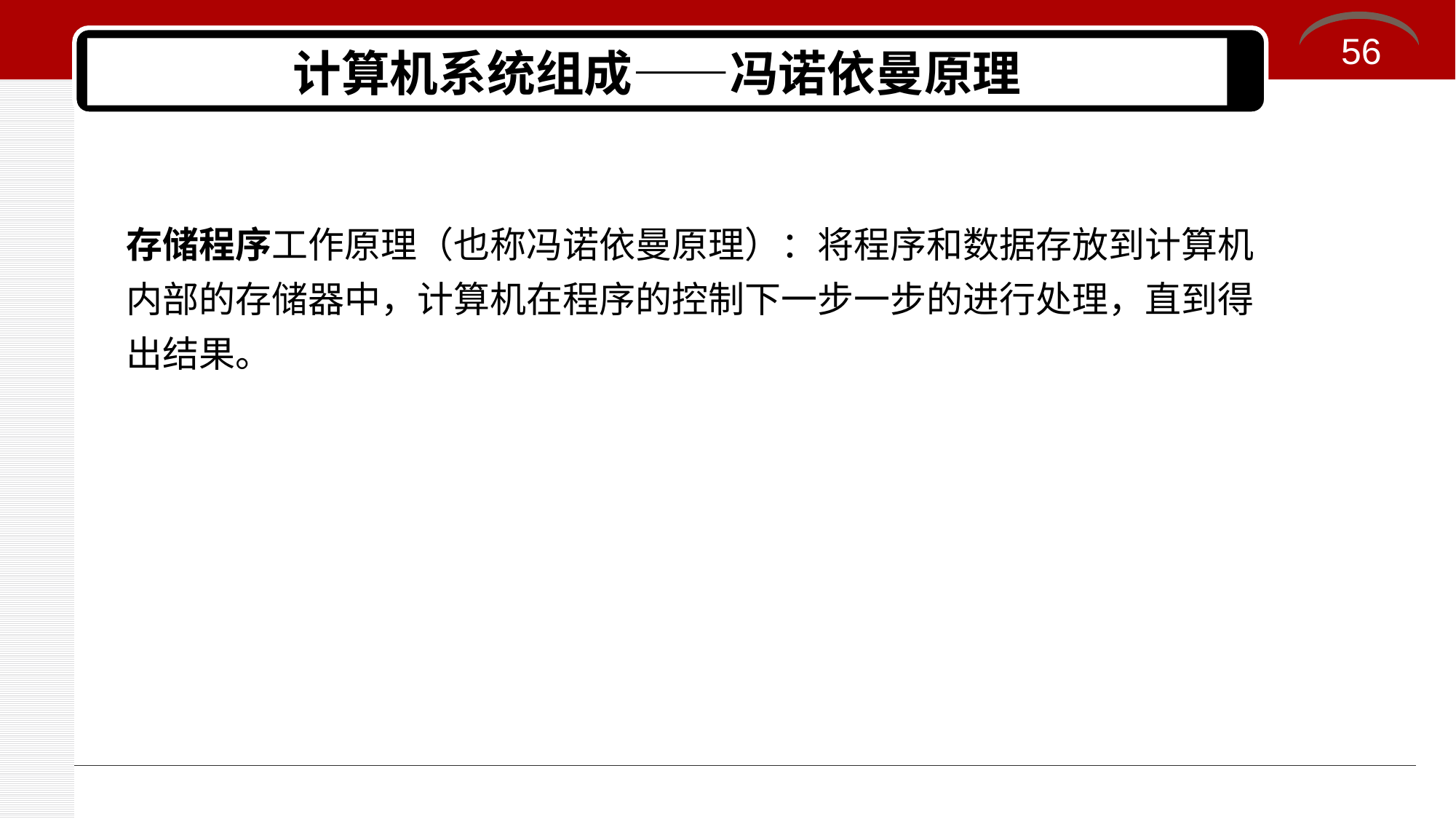

56
# 计算机系统组成——冯诺依曼原理
存储程序工作原理（也称冯诺依曼原理）：将程序和数据存放到计算机内部的存储器中，计算机在程序的控制下一步一步的进行处理，直到得出结果。